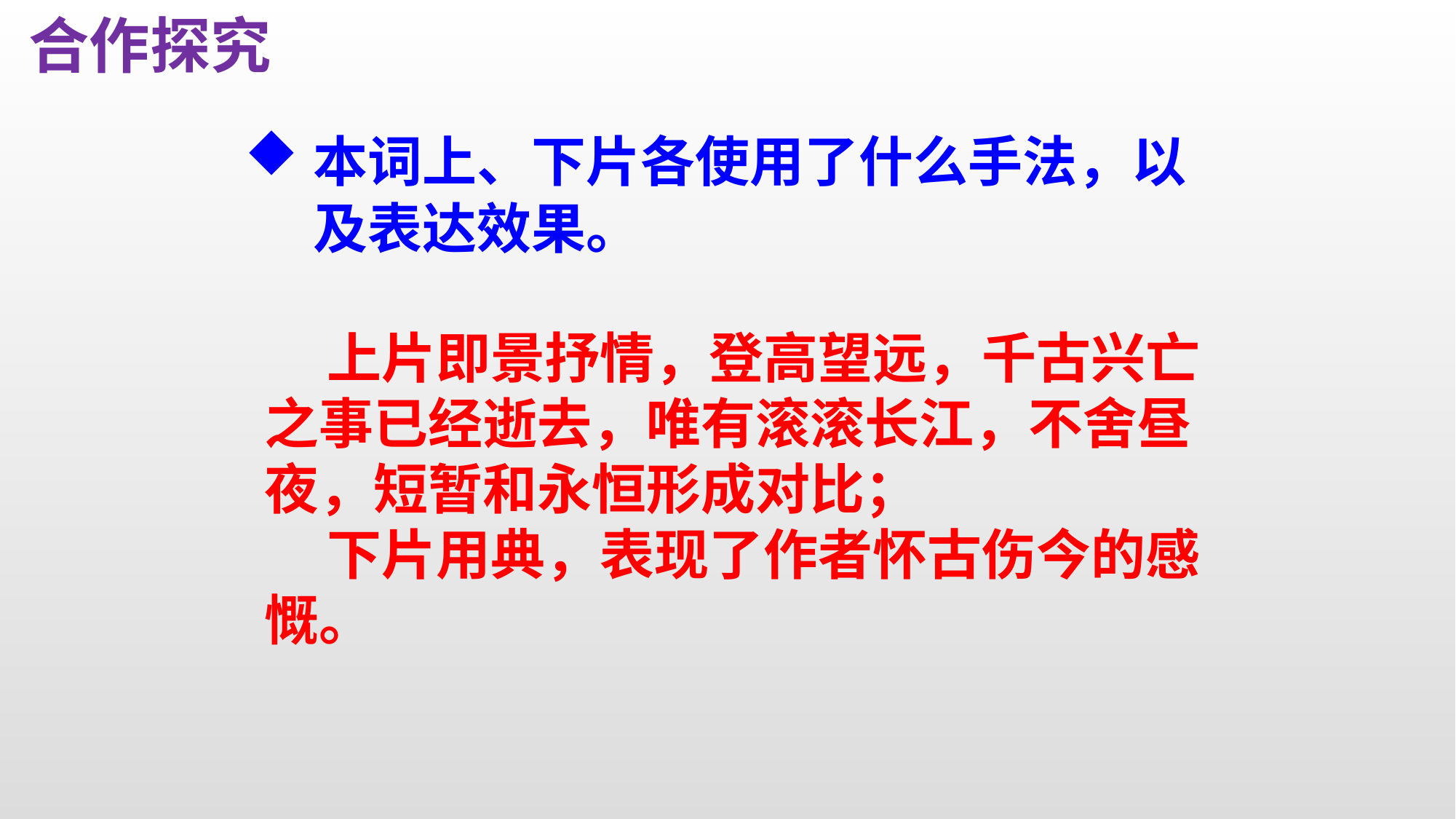

合作探究
本词上、下片各使用了什么手法，以及表达效果。
    上片即景抒情，登高望远，千古兴亡之事已经逝去，唯有滚滚长江，不舍昼夜，短暂和永恒形成对比；
    下片用典，表现了作者怀古伤今的感慨。